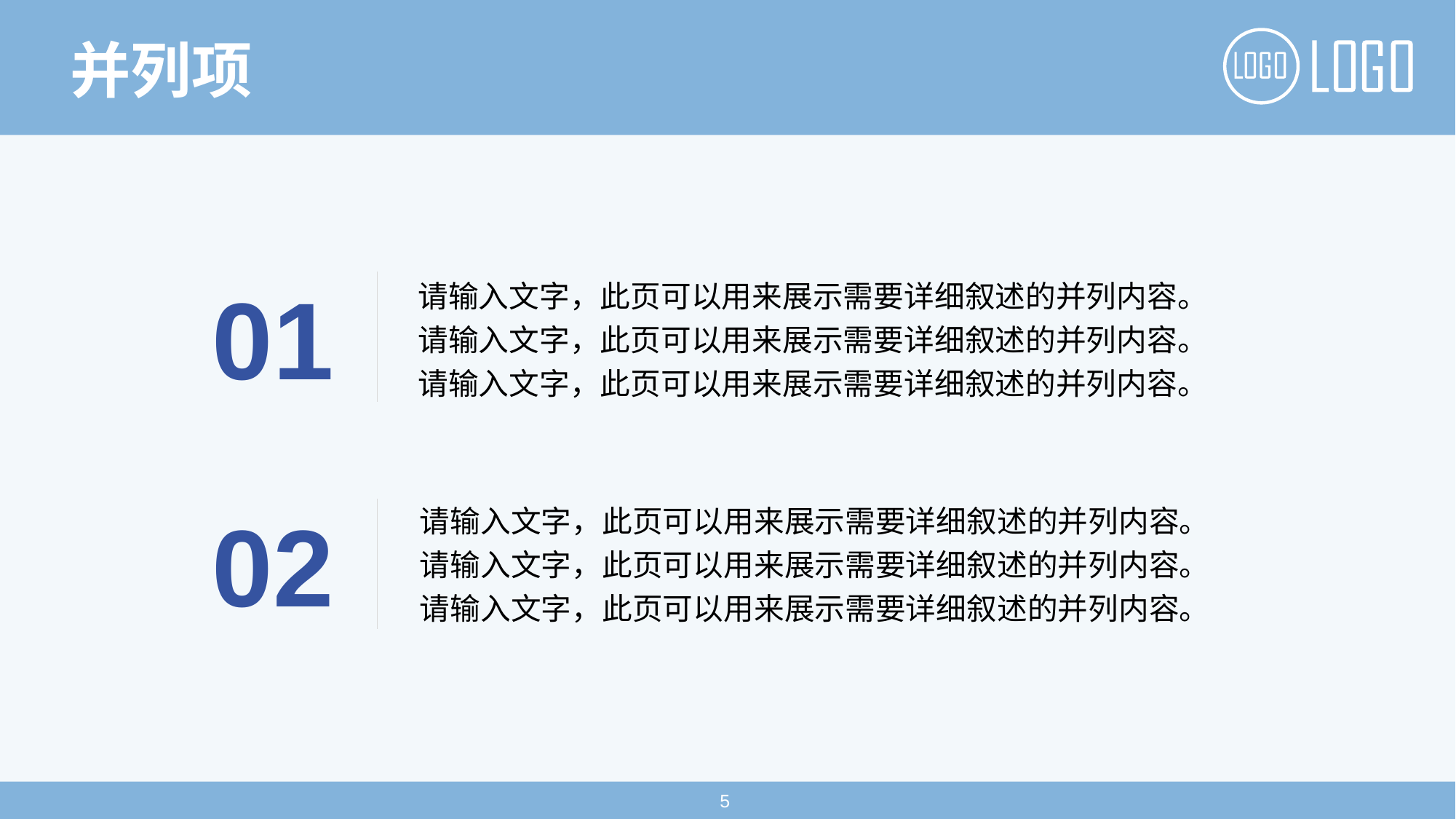

并列项
01
请输入文字，此页可以用来展示需要详细叙述的并列内容。
请输入文字，此页可以用来展示需要详细叙述的并列内容。
请输入文字，此页可以用来展示需要详细叙述的并列内容。
请输入文字，此页可以用来展示需要详细叙述的并列内容。
请输入文字，此页可以用来展示需要详细叙述的并列内容。
请输入文字，此页可以用来展示需要详细叙述的并列内容。
02
5